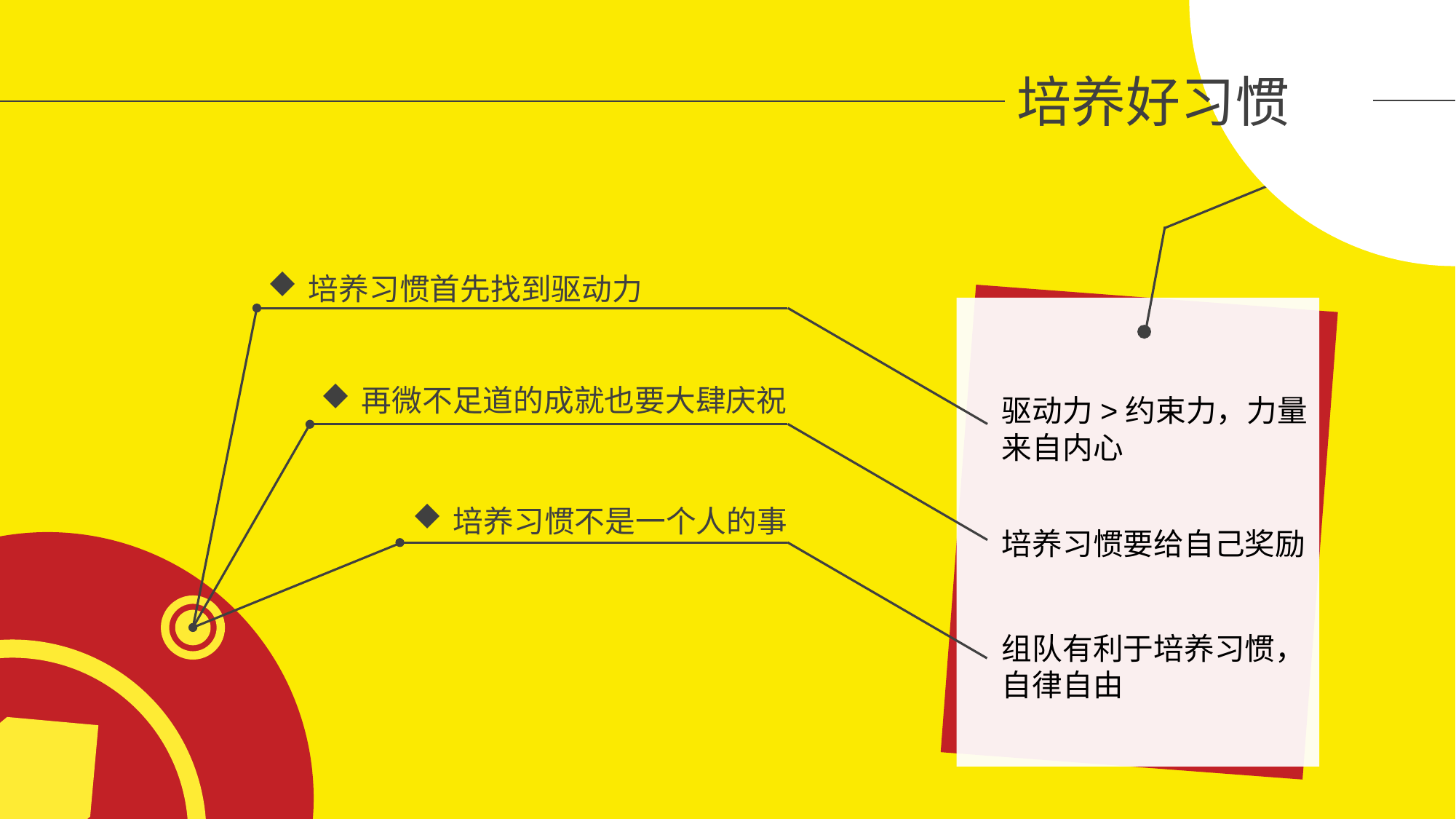

培养好习惯
培养习惯首先找到驱动力

再微不足道的成就也要大肆庆祝
驱动力>约束力，力量来自内心
培养习惯不是一个人的事
培养习惯要给自己奖励

组队有利于培养习惯，自律自由